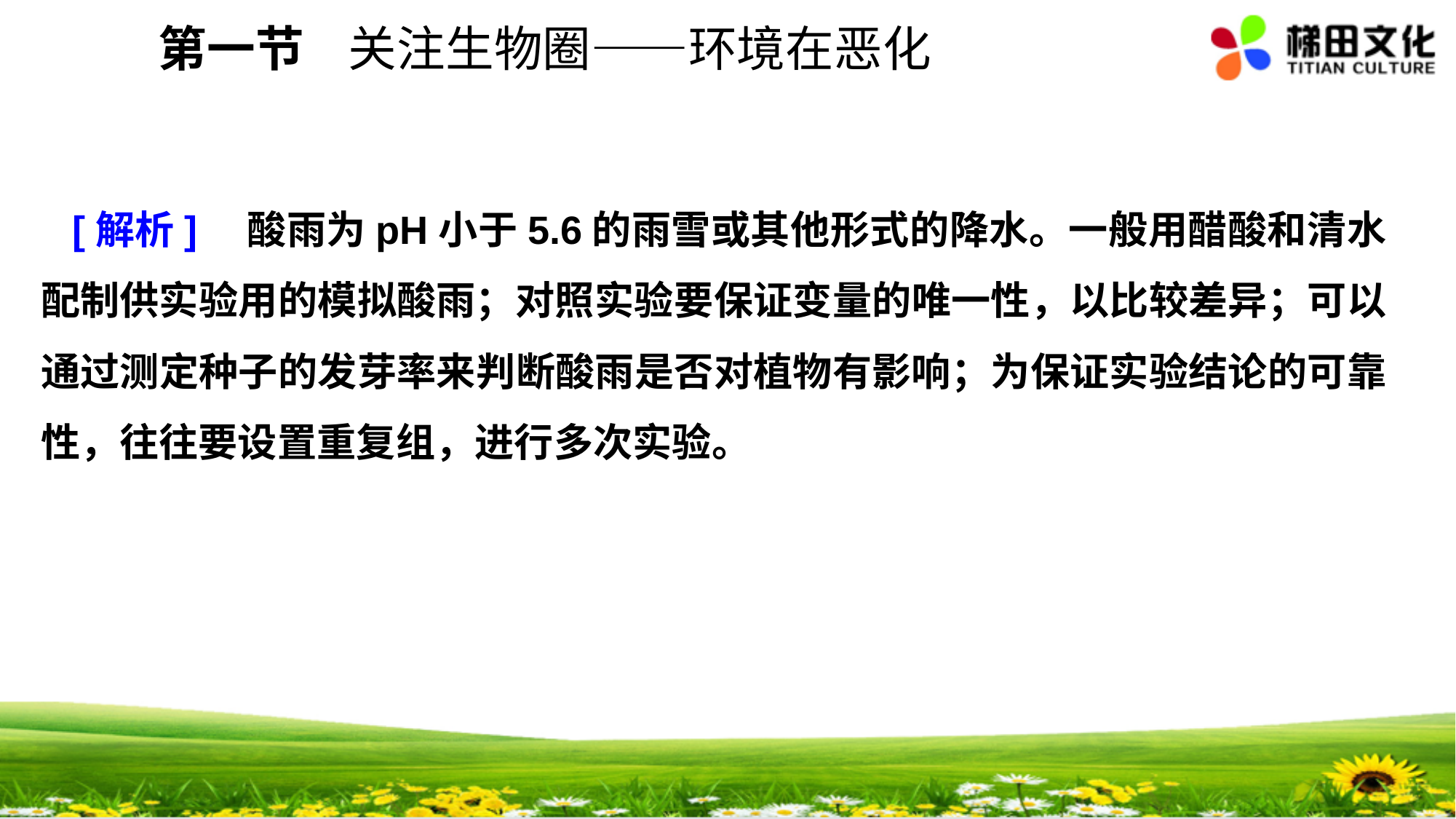

第一节    关注生物圈——环境在恶化
[解析]　酸雨为pH小于5.6的雨雪或其他形式的降水。一般用醋酸和清水配制供实验用的模拟酸雨；对照实验要保证变量的唯一性，以比较差异；可以通过测定种子的发芽率来判断酸雨是否对植物有影响；为保证实验结论的可靠性，往往要设置重复组，进行多次实验。